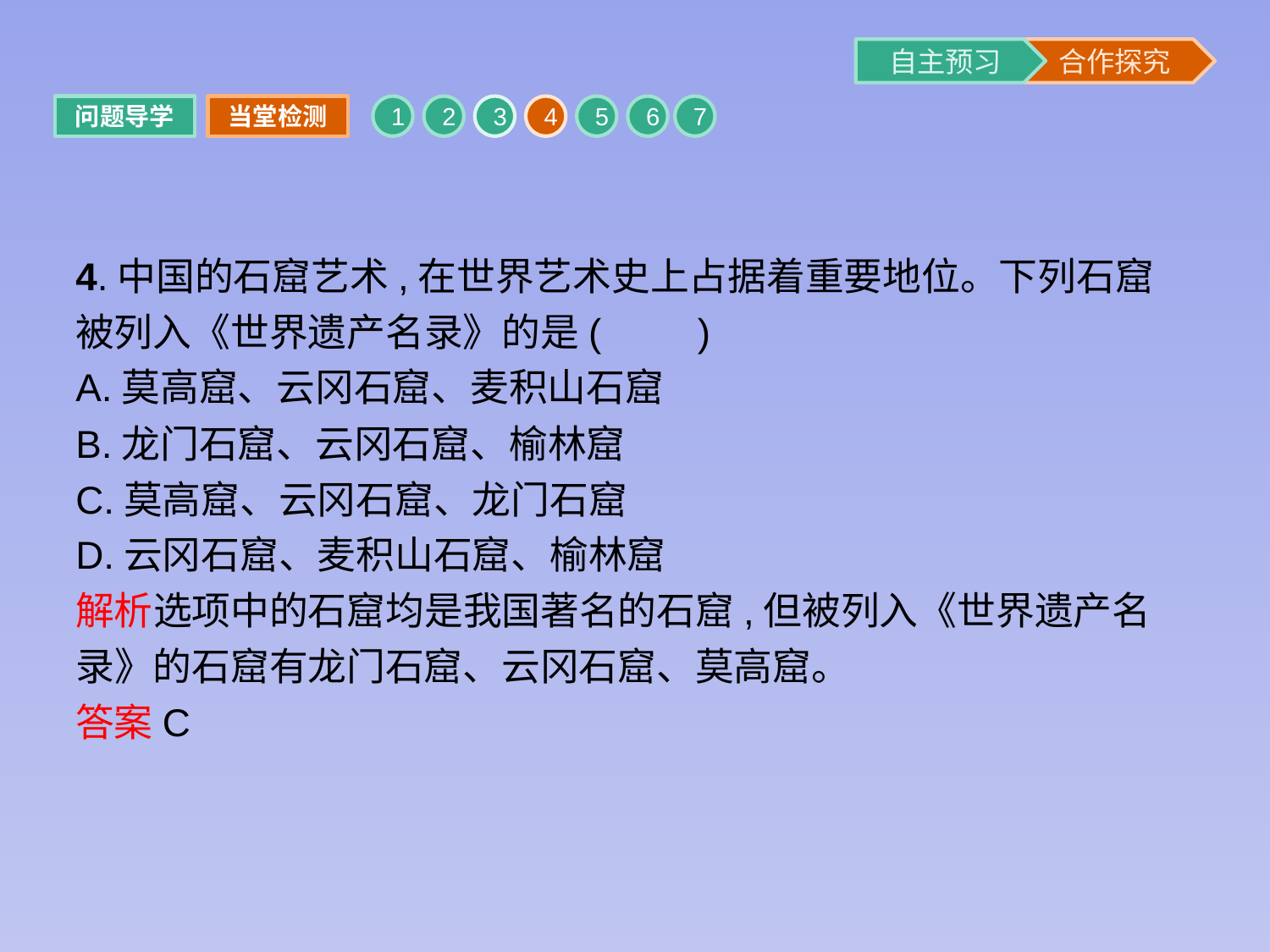

问题导学
当堂检测
1
2
3
4
5
6
7
4.中国的石窟艺术,在世界艺术史上占据着重要地位。下列石窟被列入《世界遗产名录》的是(　　)
A.莫高窟、云冈石窟、麦积山石窟
B.龙门石窟、云冈石窟、榆林窟
C.莫高窟、云冈石窟、龙门石窟
D.云冈石窟、麦积山石窟、榆林窟
解析选项中的石窟均是我国著名的石窟,但被列入《世界遗产名录》的石窟有龙门石窟、云冈石窟、莫高窟。
答案C